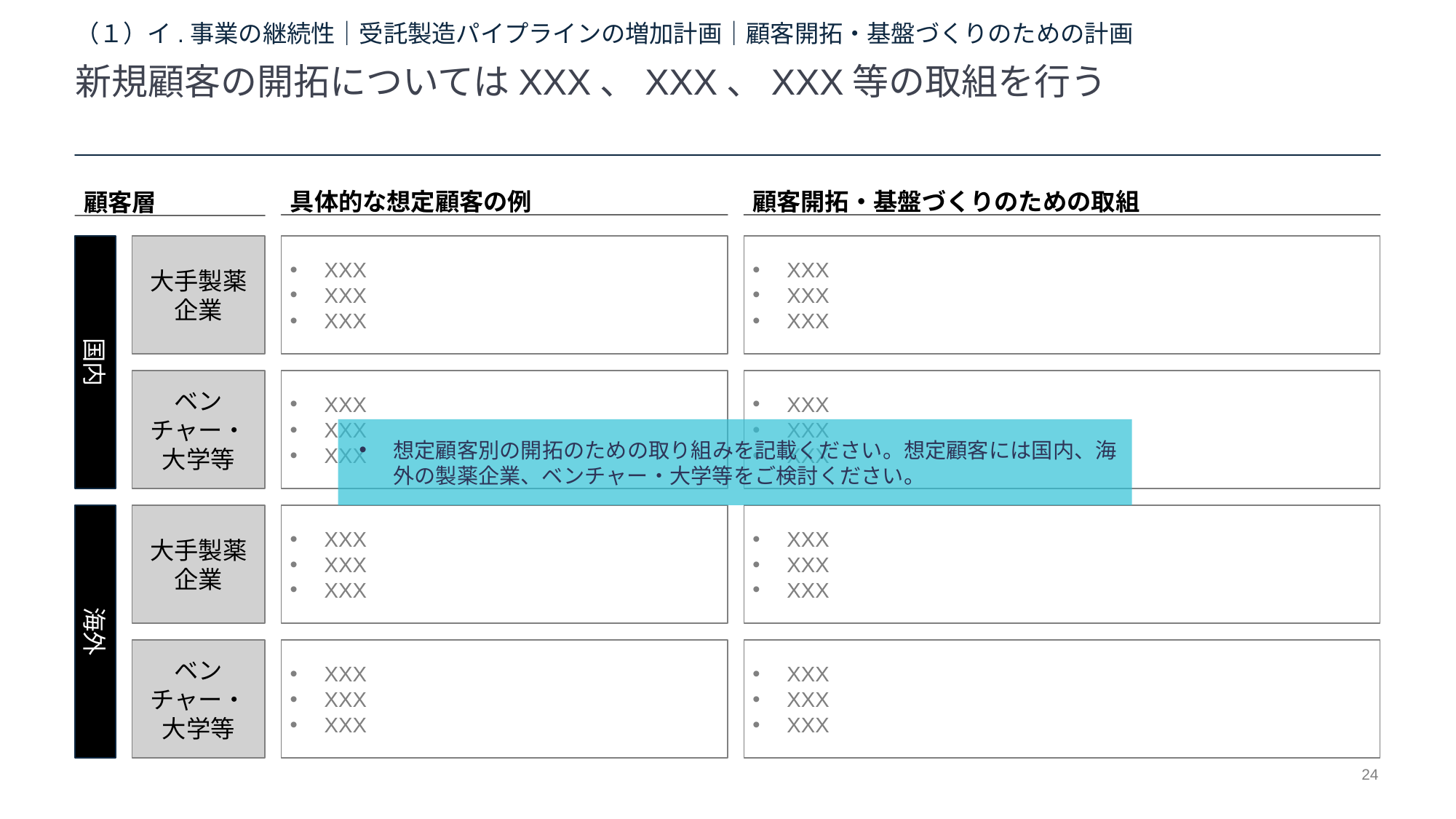

（１）イ.事業の継続性｜受託製造パイプラインの増加計画｜顧客開拓・基盤づくりのための計画
新規顧客の開拓についてはXXX、XXX、XXX等の取組を行う
具体的な想定顧客の例
顧客開拓・基盤づくりのための取組
顧客層
XXX
XXX
XXX
XXX
XXX
XXX
国内
大手製薬企業
XXX
XXX
XXX
XXX
XXX
XXX
ベンチャー・
大学等
想定顧客別の開拓のための取り組みを記載ください。想定顧客には国内、海外の製薬企業、ベンチャー・大学等をご検討ください。
海外
大手製薬企業
XXX
XXX
XXX
XXX
XXX
XXX
ベンチャー・
大学等
XXX
XXX
XXX
XXX
XXX
XXX